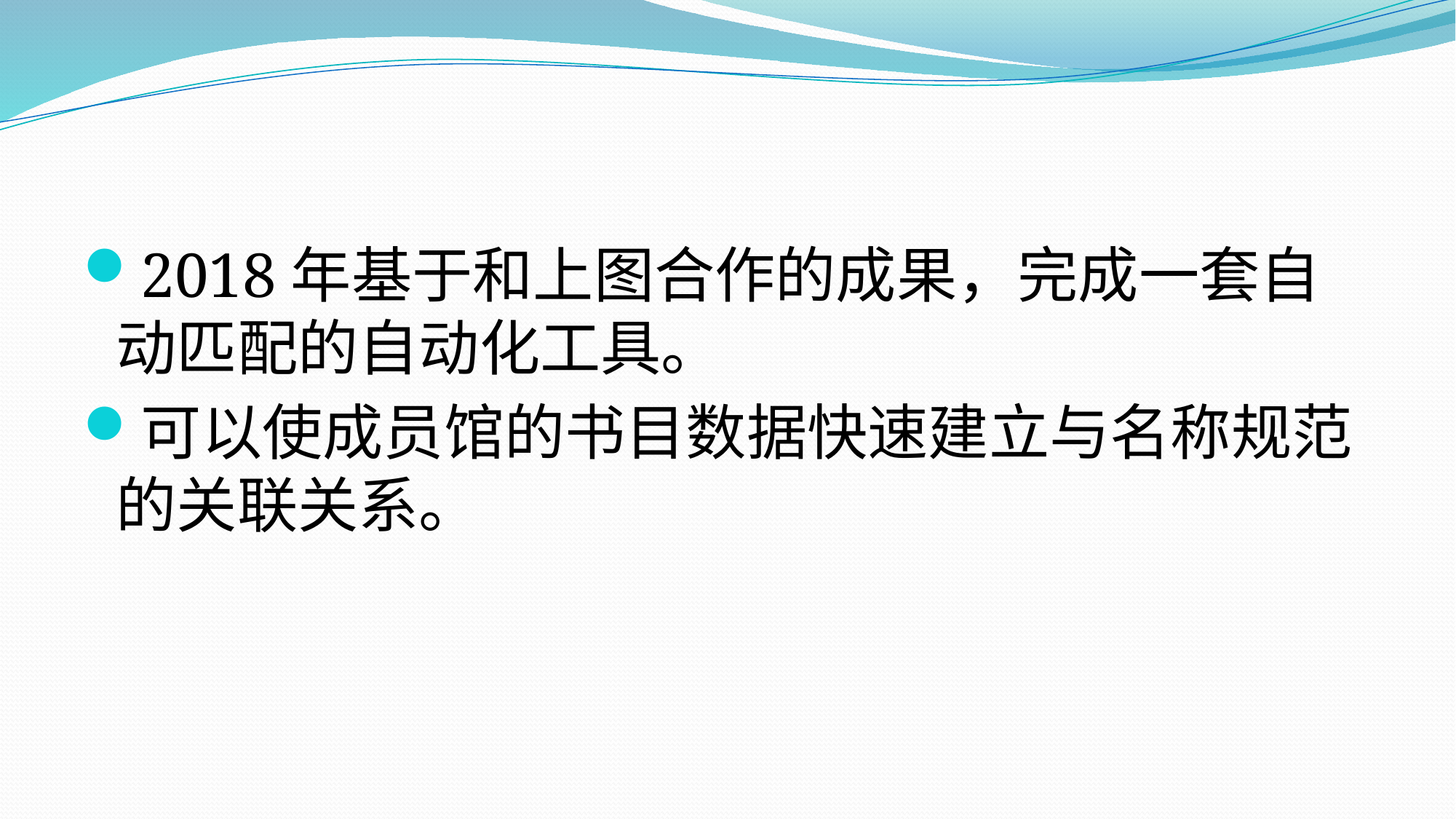

#
2018年基于和上图合作的成果，完成一套自动匹配的自动化工具。
可以使成员馆的书目数据快速建立与名称规范的关联关系。